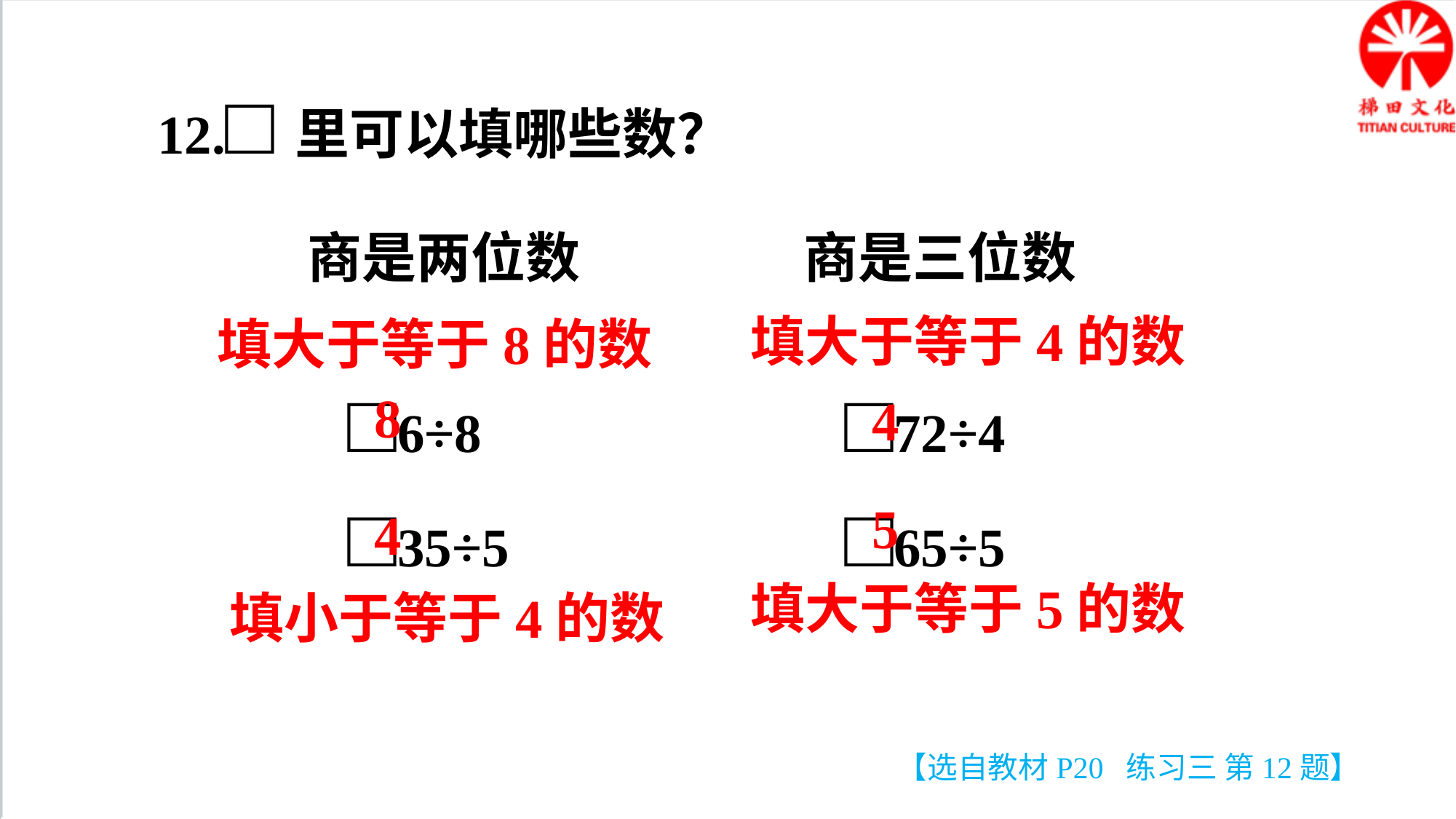

12.□里可以填哪些数？
商是两位数
商是三位数
填大于等于4的数
填大于等于8的数
□6÷8
□72÷4
8
4
□35÷5
□65÷5
5
4
填大于等于5的数
填小于等于4的数
【选自教材P20  练习三 第12题】